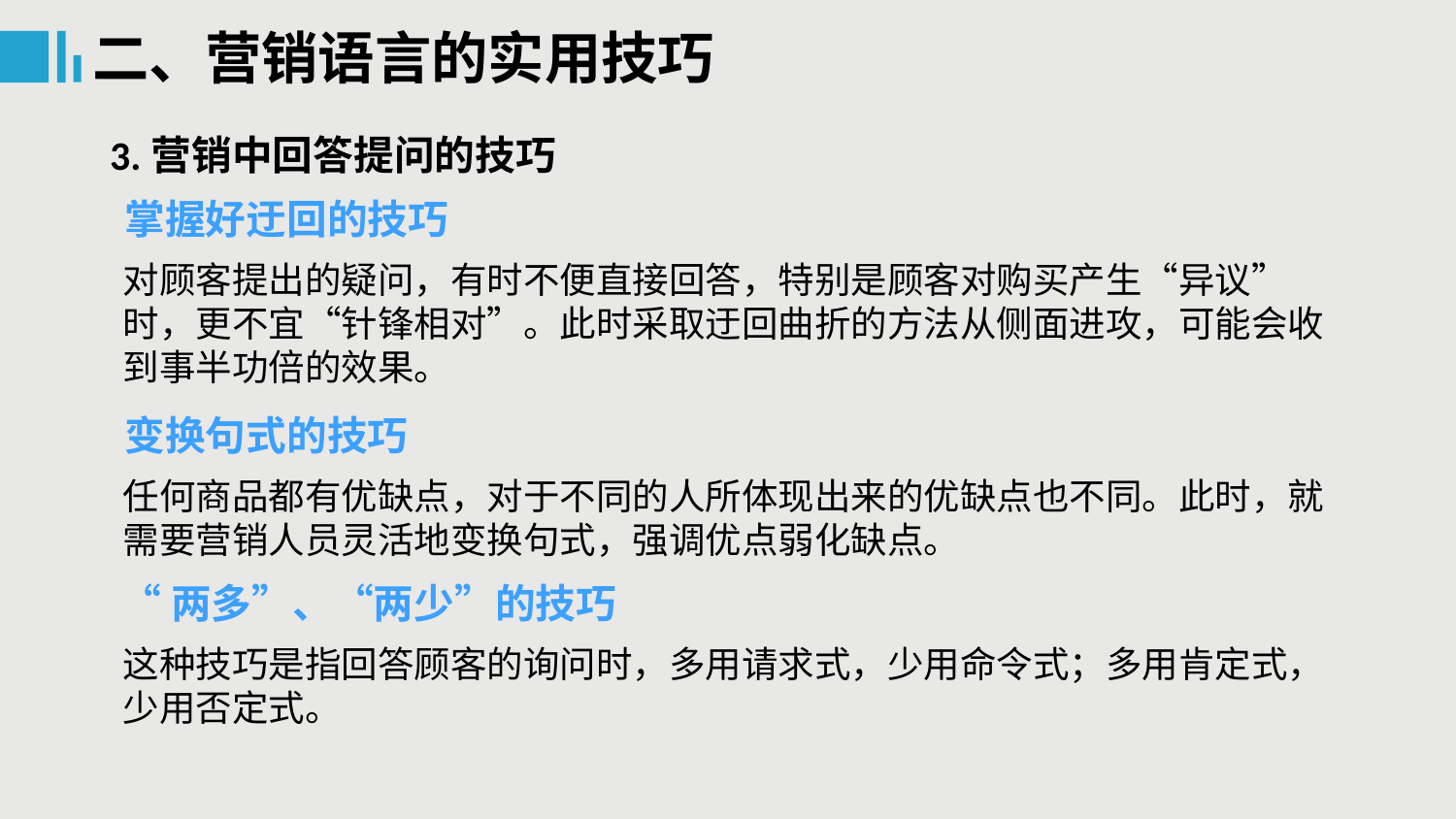

二、营销语言的实用技巧

3.营销中回答提问的技巧
掌握好迂回的技巧
对顾客提出的疑问，有时不便直接回答，特别是顾客对购买产生“异议”时，更不宜“针锋相对”。此时采取迂回曲折的方法从侧面进攻，可能会收到事半功倍的效果。
变换句式的技巧
任何商品都有优缺点，对于不同的人所体现出来的优缺点也不同。此时，就需要营销人员灵活地变换句式，强调优点弱化缺点。
“两多”、“两少”的技巧
这种技巧是指回答顾客的询问时，多用请求式，少用命令式；多用肯定式，少用否定式。